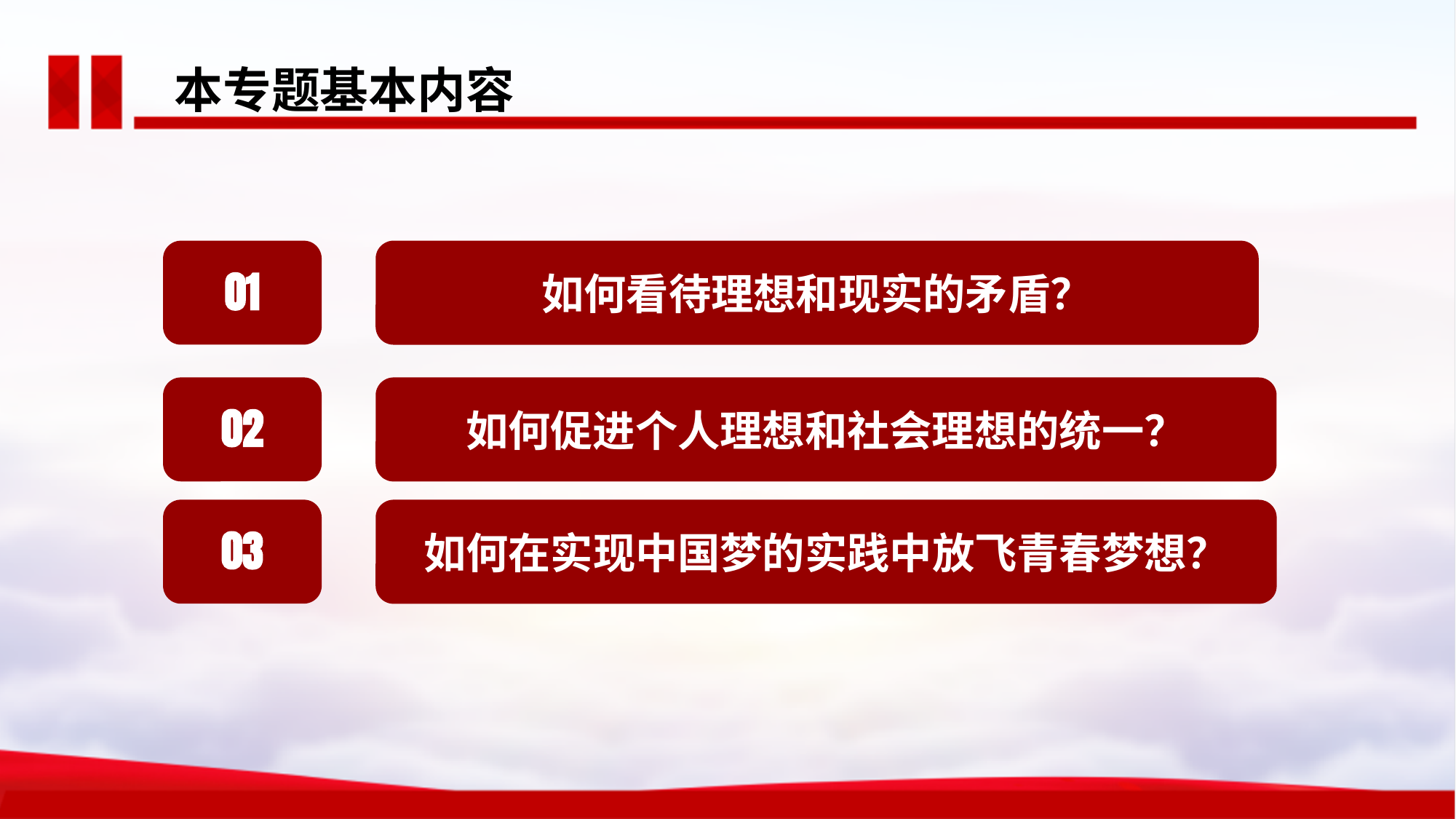

本专题基本内容
如何看待理想和现实的矛盾？
01
如何促进个人理想和社会理想的统一？
02
03
如何在实现中国梦的实践中放飞青春梦想？